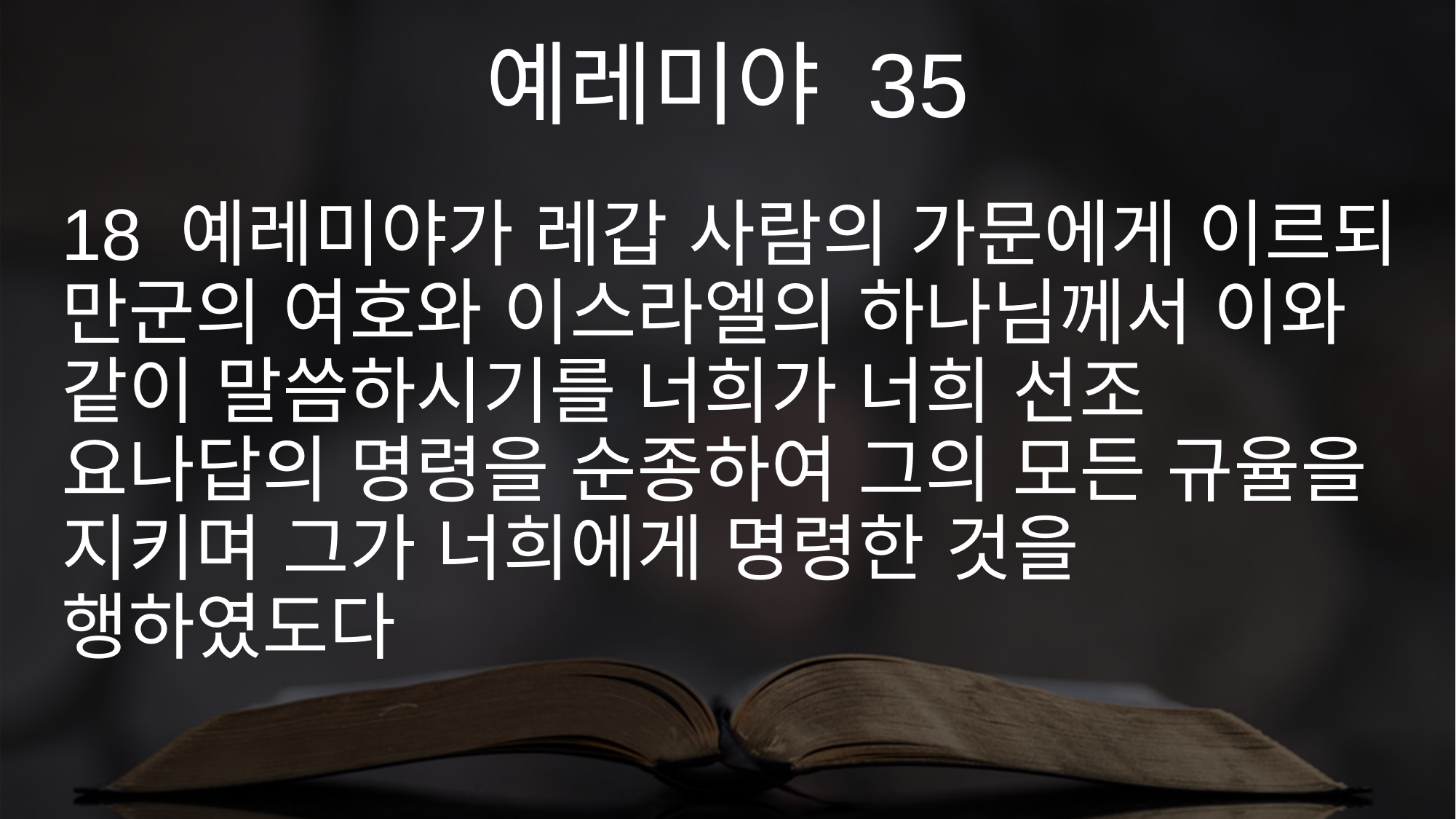

예레미야 35
18 예레미야가 레갑 사람의 가문에게 이르되 만군의 여호와 이스라엘의 하나님께서 이와 같이 말씀하시기를 너희가 너희 선조 요나답의 명령을 순종하여 그의 모든 규율을 지키며 그가 너희에게 명령한 것을 행하였도다